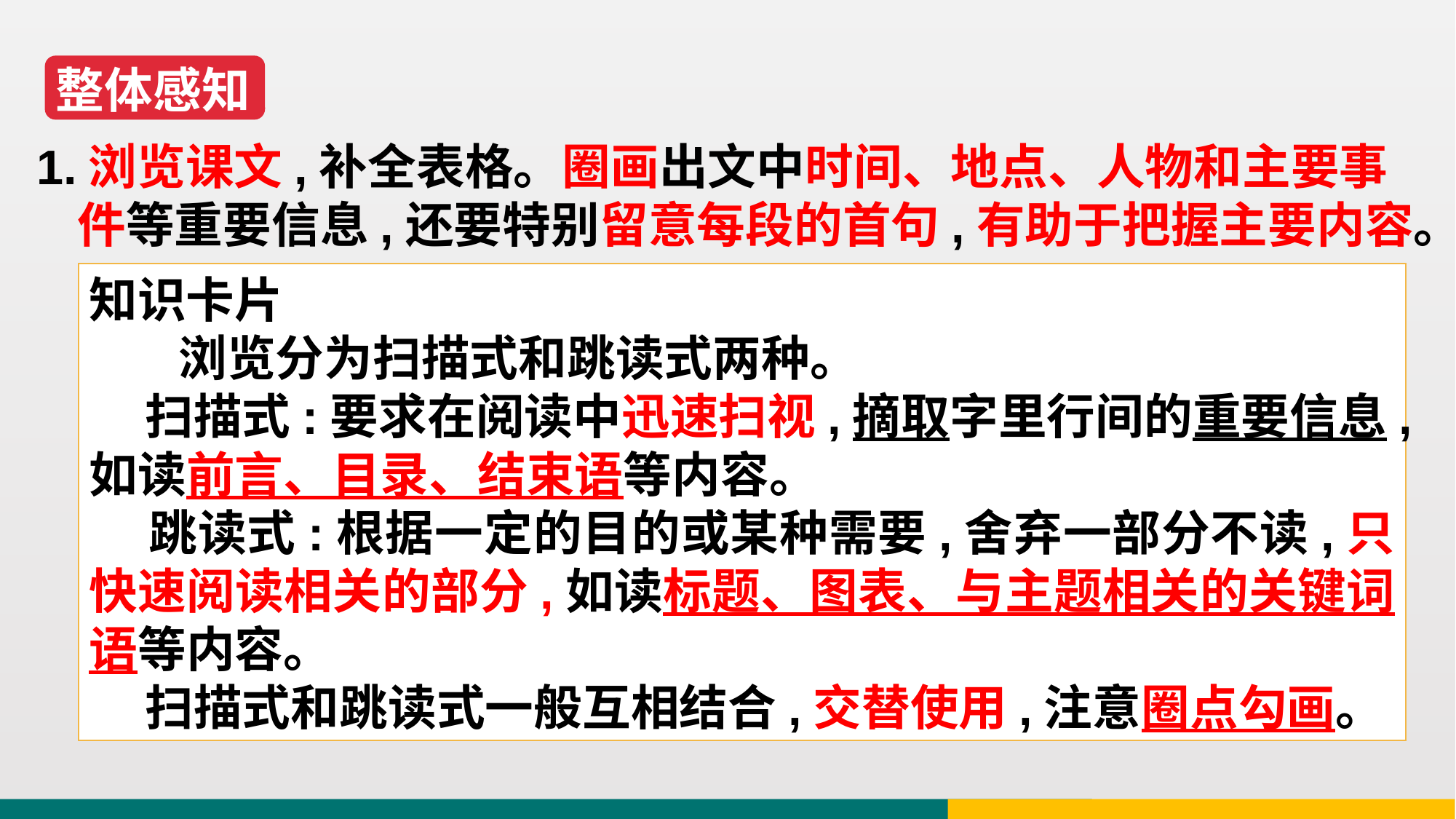

整体感知
1.浏览课文,补全表格。圈画出文中时间、地点、人物和主要事件等重要信息,还要特别留意每段的首句,有助于把握主要内容。
知识卡片
       浏览分为扫描式和跳读式两种。
    扫描式:要求在阅读中迅速扫视,摘取字里行间的重要信息,如读前言、目录、结束语等内容。
    跳读式:根据一定的目的或某种需要,舍弃一部分不读,只快速阅读相关的部分,如读标题、图表、与主题相关的关键词语等内容。
    扫描式和跳读式一般互相结合,交替使用,注意圈点勾画。